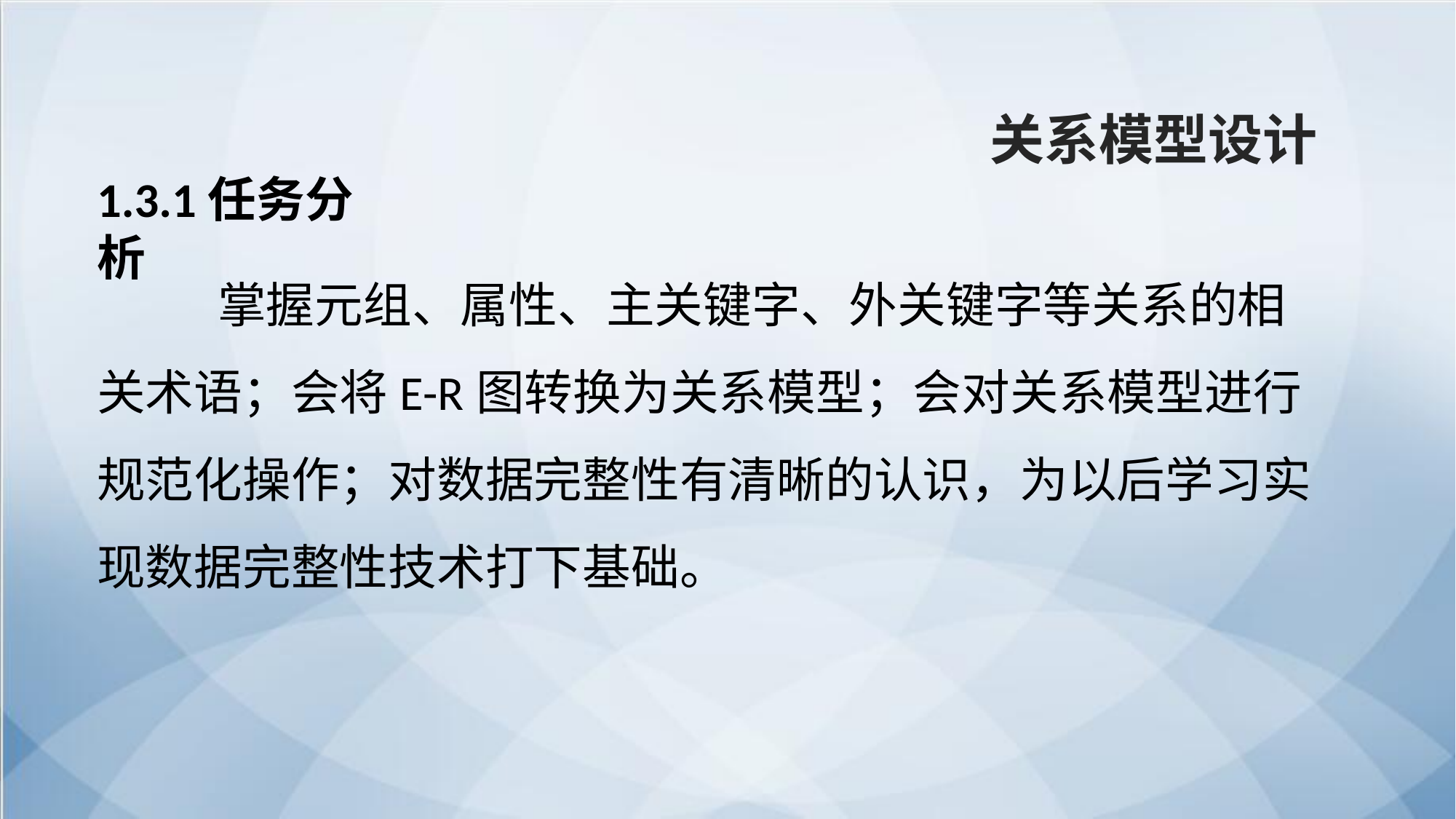

关系模型设计
1.3.1任务分析
          掌握元组、属性、主关键字、外关键字等关系的相关术语；会将E-R图转换为关系模型；会对关系模型进行规范化操作；对数据完整性有清晰的认识，为以后学习实现数据完整性技术打下基础。